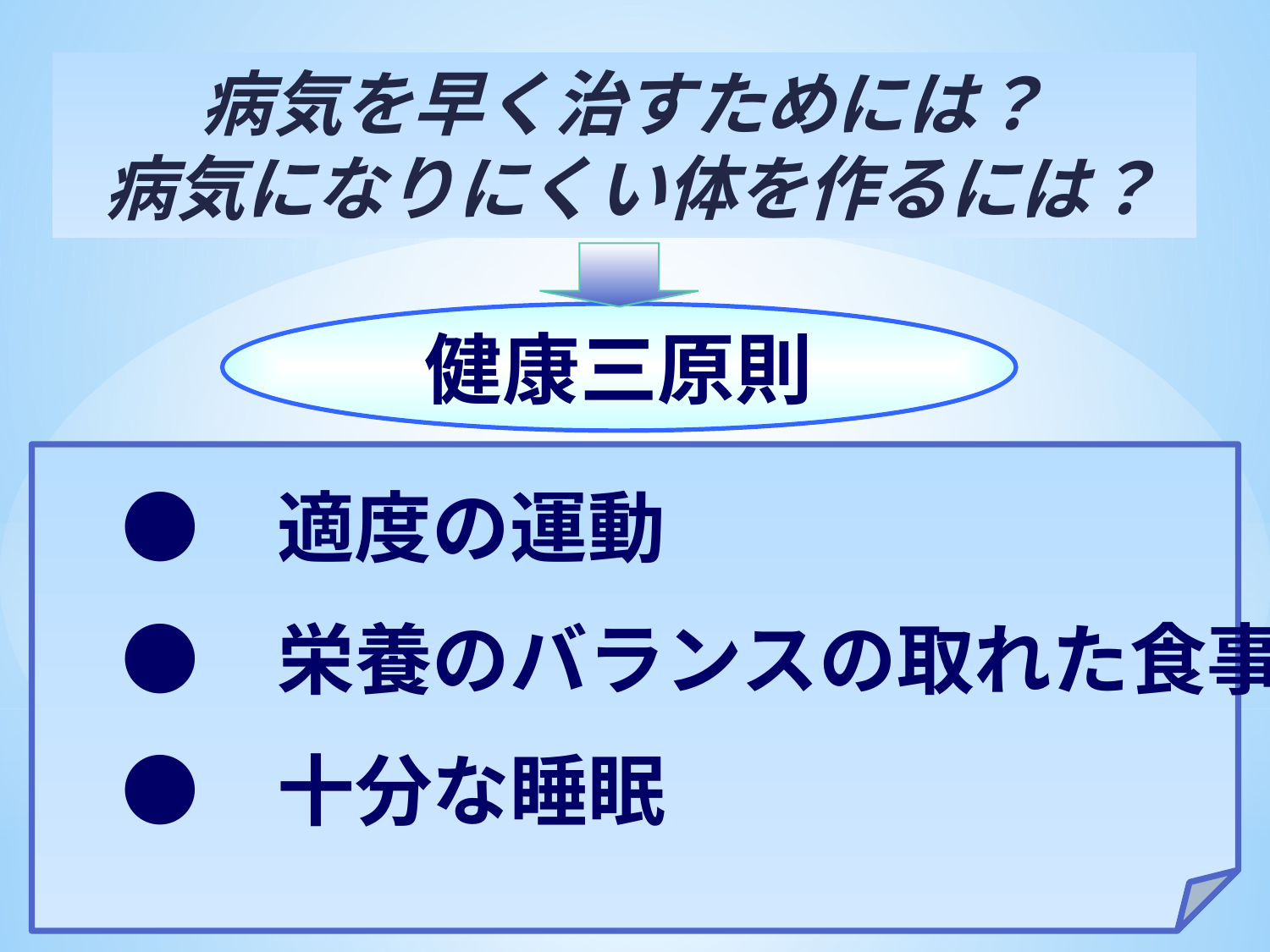

# 病気を早く治すためには？ 病気になりにくい体を作るには？

健康三原則
　●　適度の運動
　●　栄養のバランスの取れた食事
　●　十分な睡眠